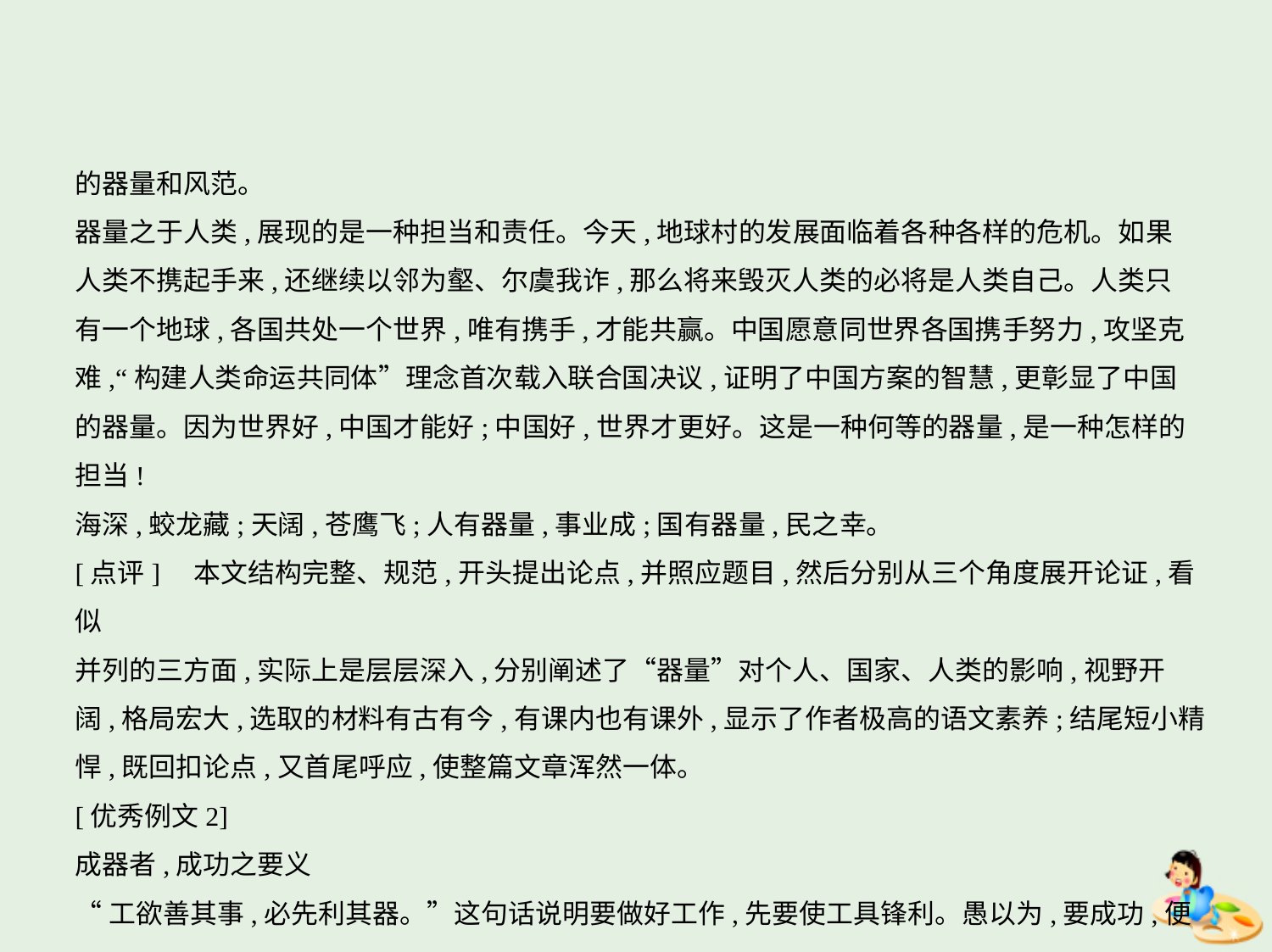

的器量和风范。
器量之于人类,展现的是一种担当和责任。今天,地球村的发展面临着各种各样的危机。如果
人类不携起手来,还继续以邻为壑、尔虞我诈,那么将来毁灭人类的必将是人类自己。人类只
有一个地球,各国共处一个世界,唯有携手,才能共赢。中国愿意同世界各国携手努力,攻坚克
难,“构建人类命运共同体”理念首次载入联合国决议,证明了中国方案的智慧,更彰显了中国
的器量。因为世界好,中国才能好;中国好,世界才更好。这是一种何等的器量,是一种怎样的担当!
海深,蛟龙藏;天阔,苍鹰飞;人有器量,事业成;国有器量,民之幸。
[点评]　本文结构完整、规范,开头提出论点,并照应题目,然后分别从三个角度展开论证,看似
并列的三方面,实际上是层层深入,分别阐述了“器量”对个人、国家、人类的影响,视野开
阔,格局宏大,选取的材料有古有今,有课内也有课外,显示了作者极高的语文素养;结尾短小精
悍,既回扣论点,又首尾呼应,使整篇文章浑然一体。
[优秀例文2]
成器者,成功之要义
“工欲善其事,必先利其器。”这句话说明要做好工作,先要使工具锋利。愚以为,要成功,便